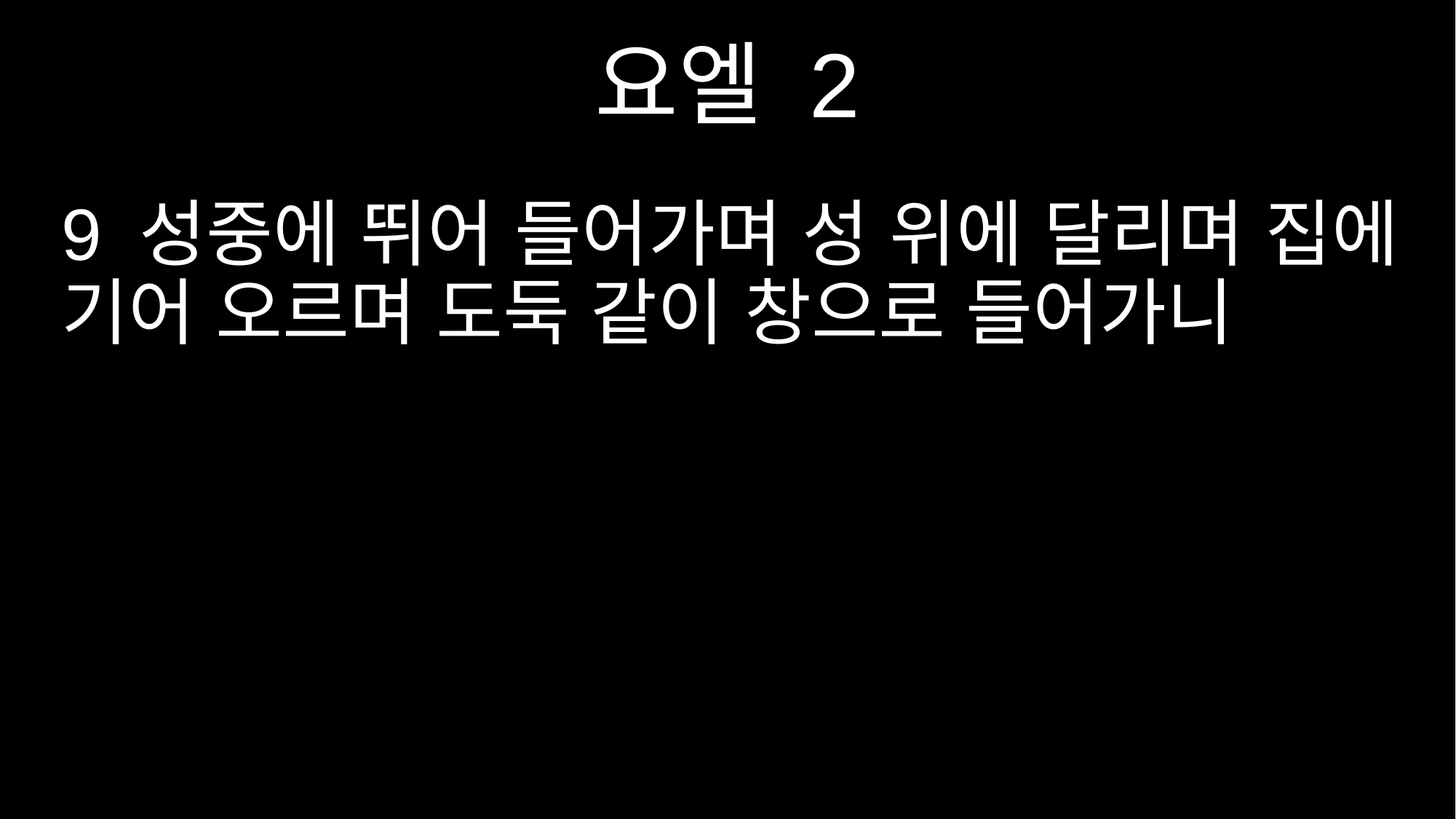

요엘 2
9 성중에 뛰어 들어가며 성 위에 달리며 집에 기어 오르며 도둑 같이 창으로 들어가니